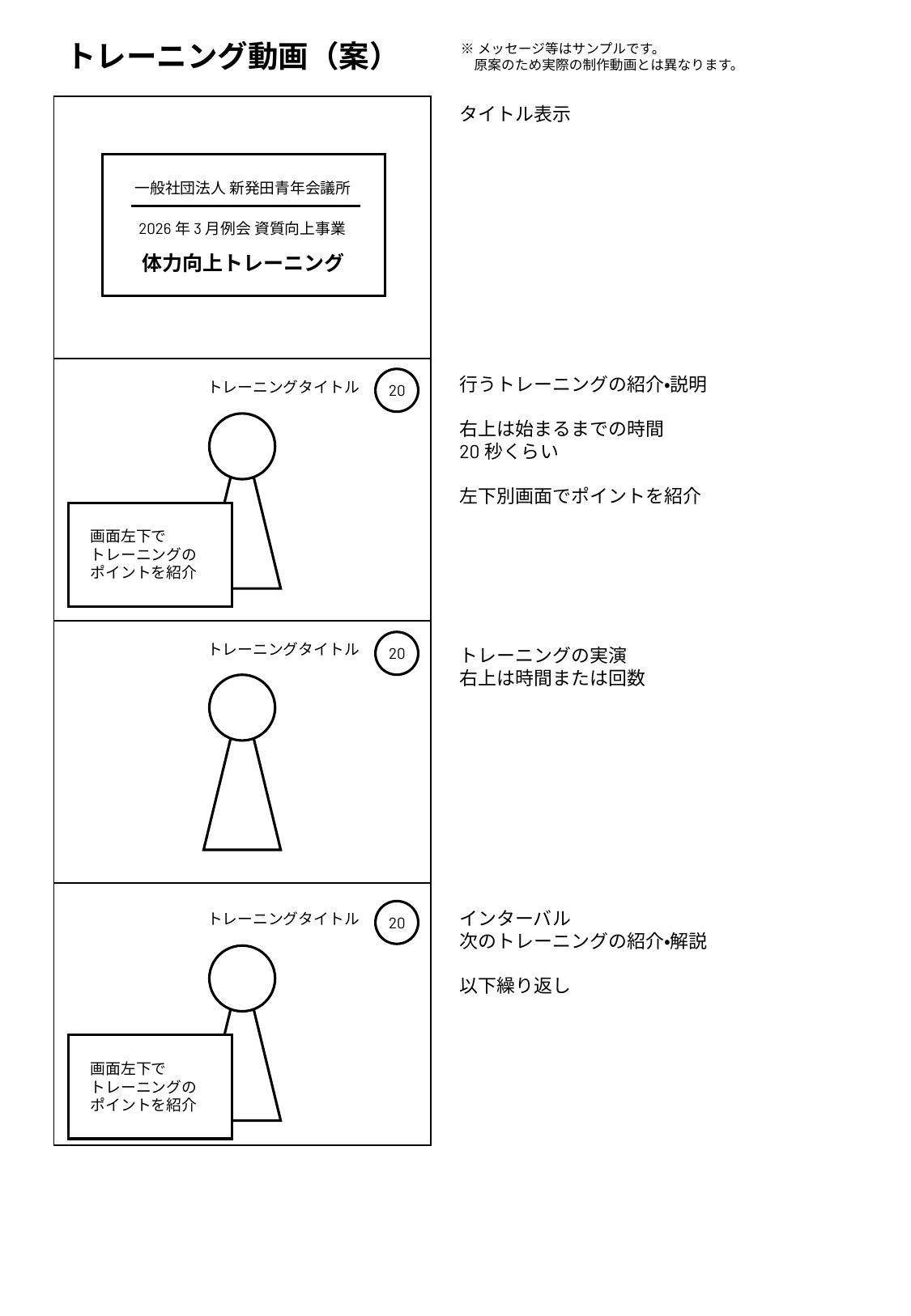

トレーニング動画（案）
※メッセージ等はサンプルです。
　原案のため実際の制作動画とは異なります。
|  |
| --- |
|  |
|  |
|  |
タイトル表示

一般社団法人 新発田青年会議所
2026年3月例会 資質向上事業
体力向上トレーニング
行うトレーニングの紹介・説明

右上は始まるまでの時間
20秒くらい

左下別画面でポイントを紹介

トレーニングタイトル
20

画面左下で
トレーニングの
ポイントを紹介

トレーニングタイトル
20
トレーニングの実演
右上は時間または回数

インターバル
次のトレーニングの紹介・解説

以下繰り返し
トレーニングタイトル
20

画面左下で
トレーニングの
ポイントを紹介